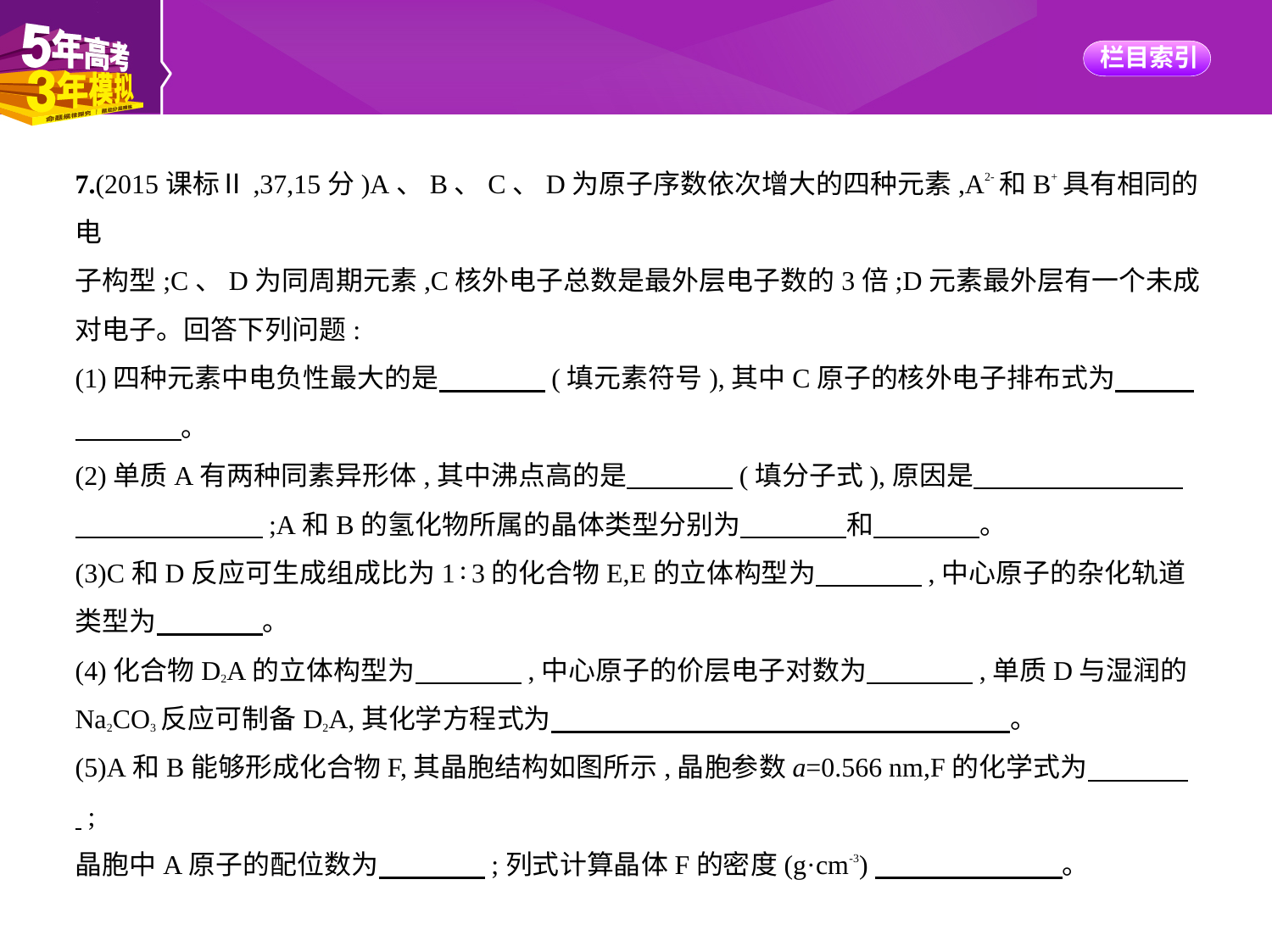

7.(2015课标Ⅱ,37,15分)A、B、C、D为原子序数依次增大的四种元素,A2-和B+具有相同的电
子构型;C、D为同周期元素,C核外电子总数是最外层电子数的3倍;D元素最外层有一个未成
对电子。回答下列问题:
(1)四种元素中电负性最大的是　　　    (填元素符号),其中C原子的核外电子排布式为　　    
　　　    。
(2)单质A有两种同素异形体,其中沸点高的是　　　    (填分子式),原因是
　　　　　　    ;A和B的氢化物所属的晶体类型分别为　　　    和　　　    。
(3)C和D反应可生成组成比为1∶3的化合物E,E的立体构型为　　　    ,中心原子的杂化轨道
类型为　　　    。
(4)化合物D2A的立体构型为　　　    ,中心原子的价层电子对数为　　　    ,单质D与湿润的
Na2CO3反应可制备D2A,其化学方程式为　　　　　　　　　　　　　　　　    。
(5)A和B能够形成化合物F,其晶胞结构如图所示,晶胞参数a=0.566 nm,F的化学式为　　　    ;
晶胞中A原子的配位数为　　　    ;列式计算晶体F的密度(g·cm-3)　　　　　　    。